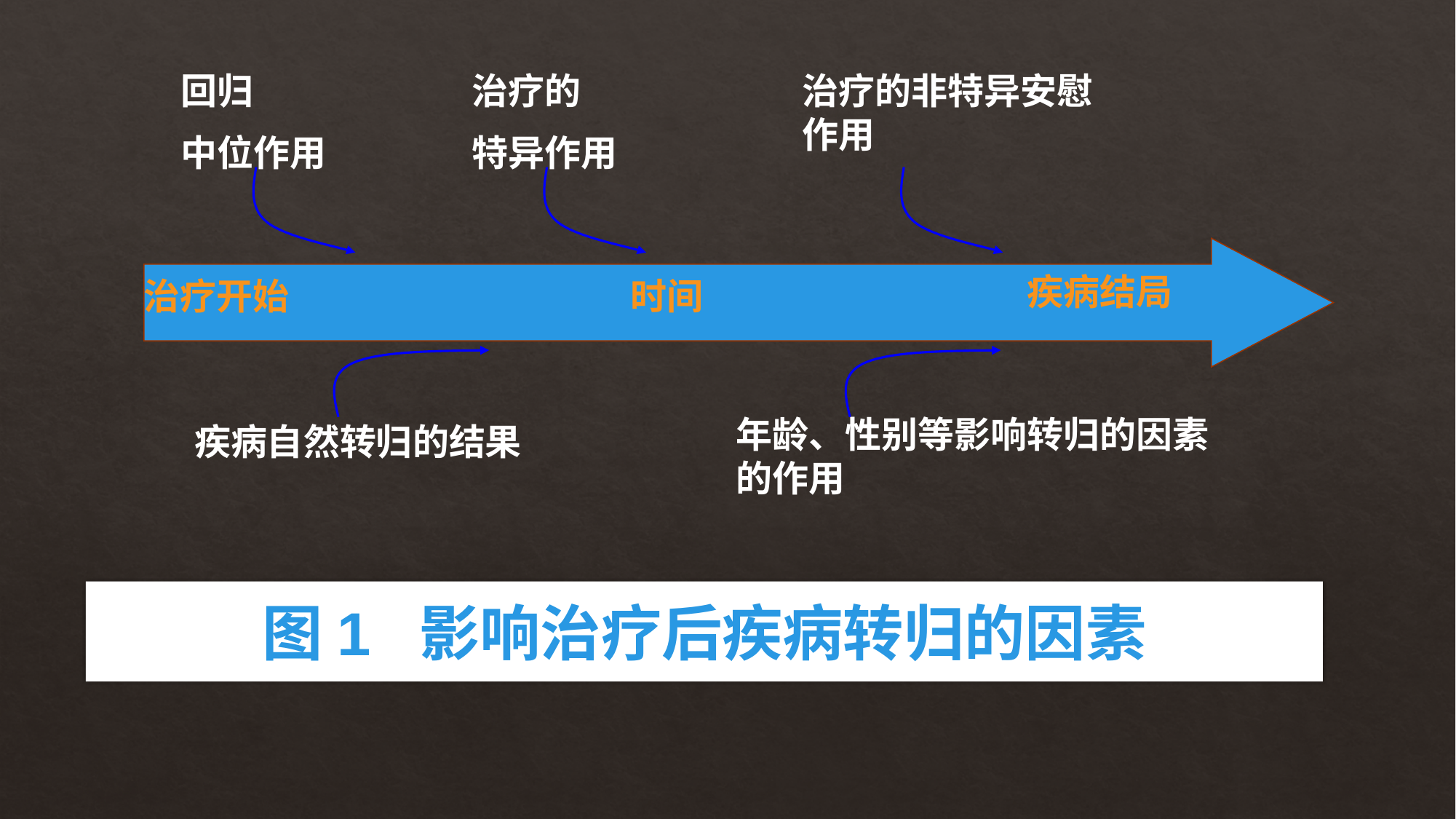

回归
中位作用
治疗的
特异作用
治疗的非特异安慰作用

疾病结局
治疗开始
时间

年龄、性别等影响转归的因素的作用
疾病自然转归的结果
图1  影响治疗后疾病转归的因素